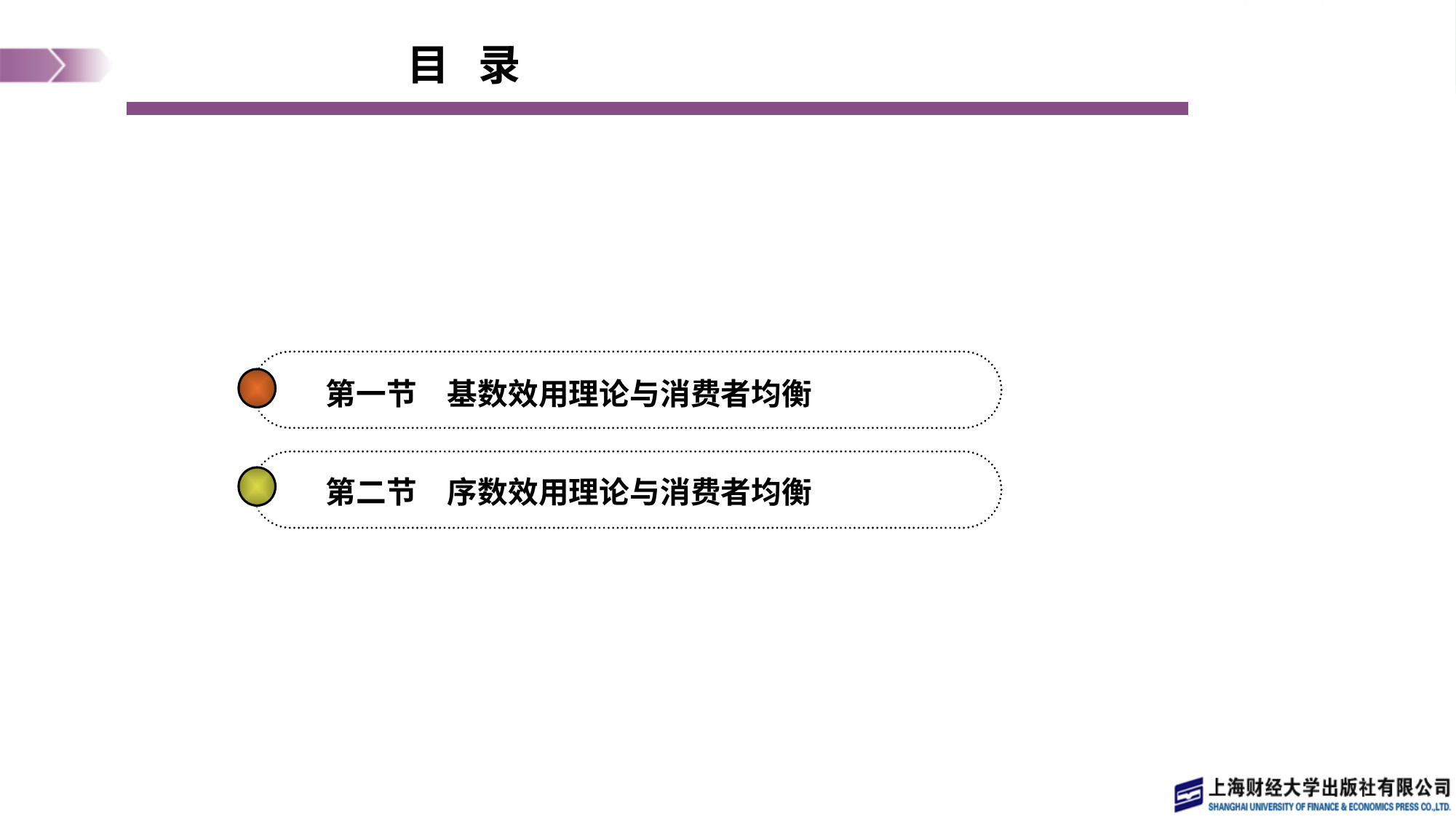

目   录

第一节　基数效用理论与消费者均衡

第二节　序数效用理论与消费者均衡